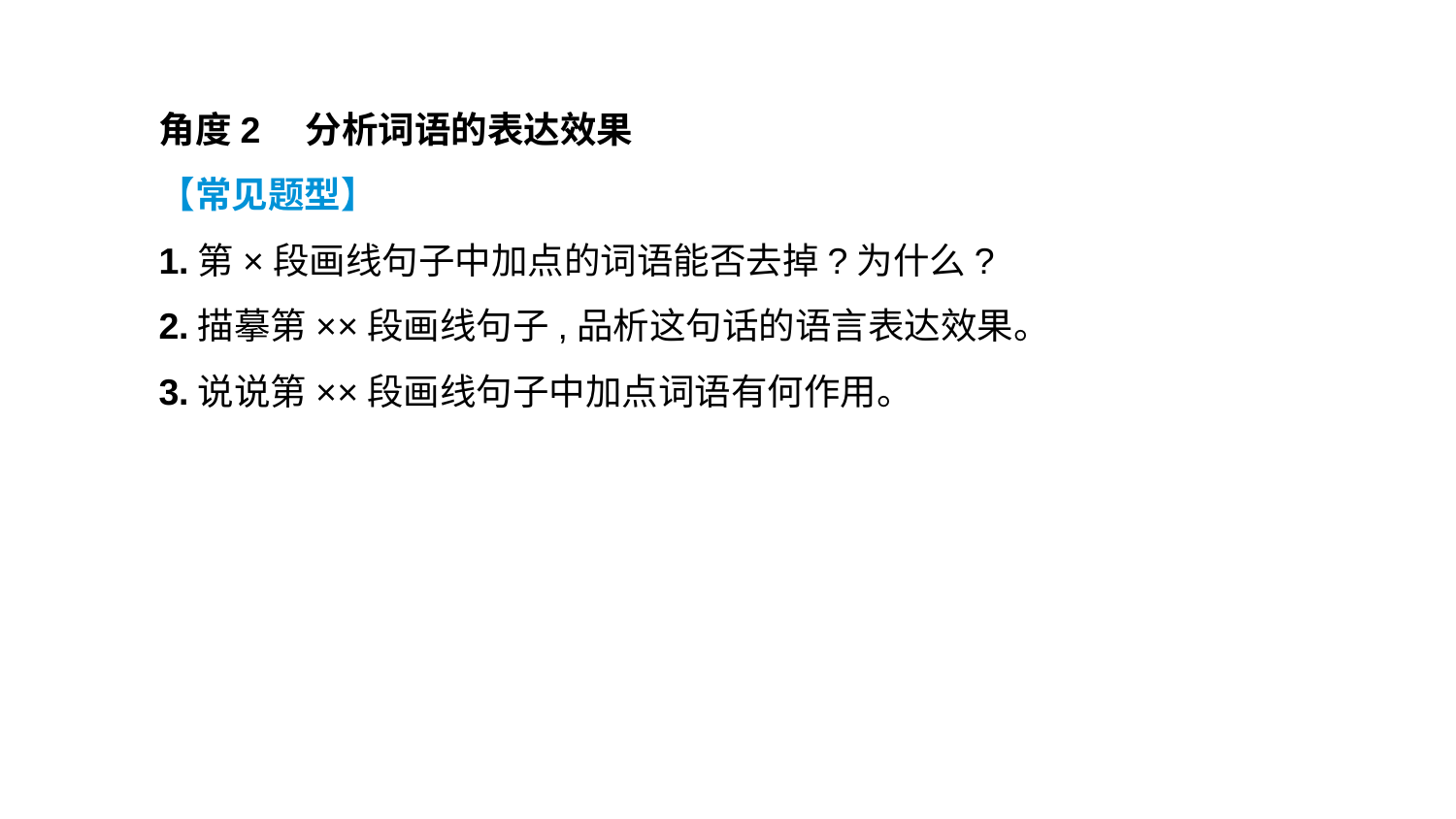

角度2　分析词语的表达效果
【常见题型】
1.第×段画线句子中加点的词语能否去掉?为什么?
2.描摹第××段画线句子,品析这句话的语言表达效果。
3.说说第××段画线句子中加点词语有何作用。